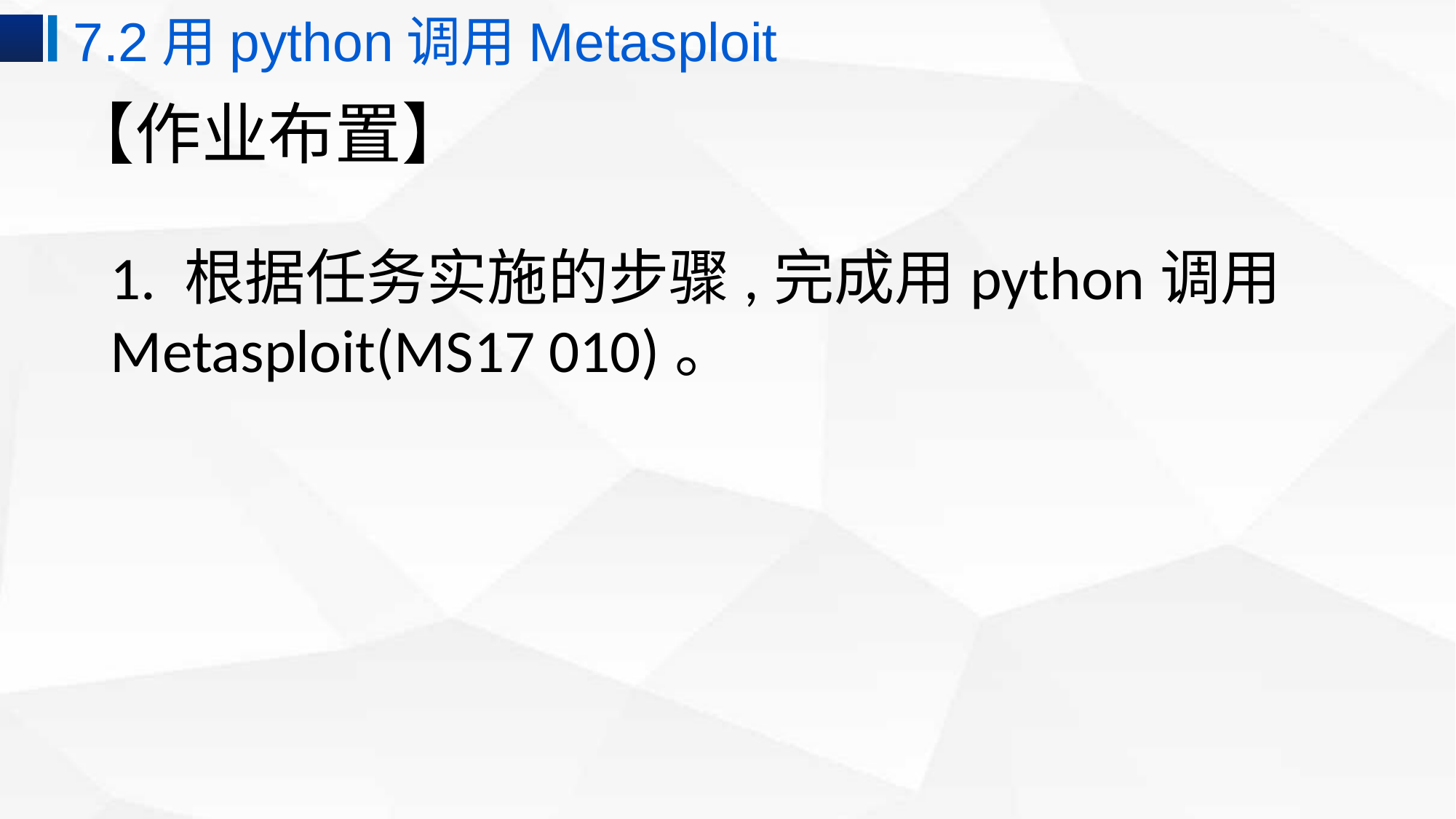

7.2用python调用Metasploit

# 【作业布置】
1. 根据任务实施的步骤,完成用python调用 Metasploit(MS17 010)。